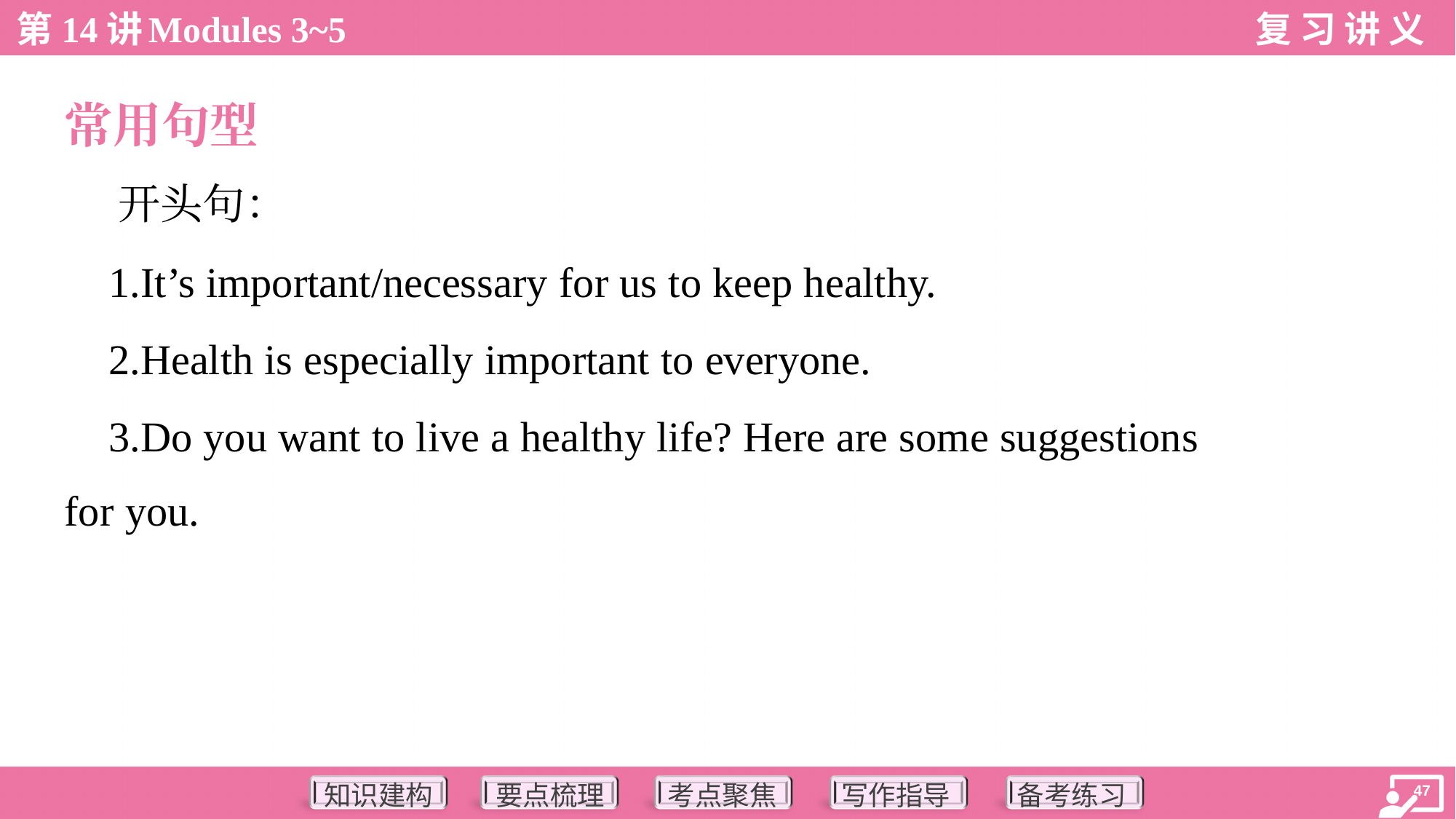

常用句型
    开头句：
    1.It’s important/necessary for us to keep healthy.
    2.Health is especially important to everyone.
    3.Do you want to live a healthy life? Here are some suggestions
for you.